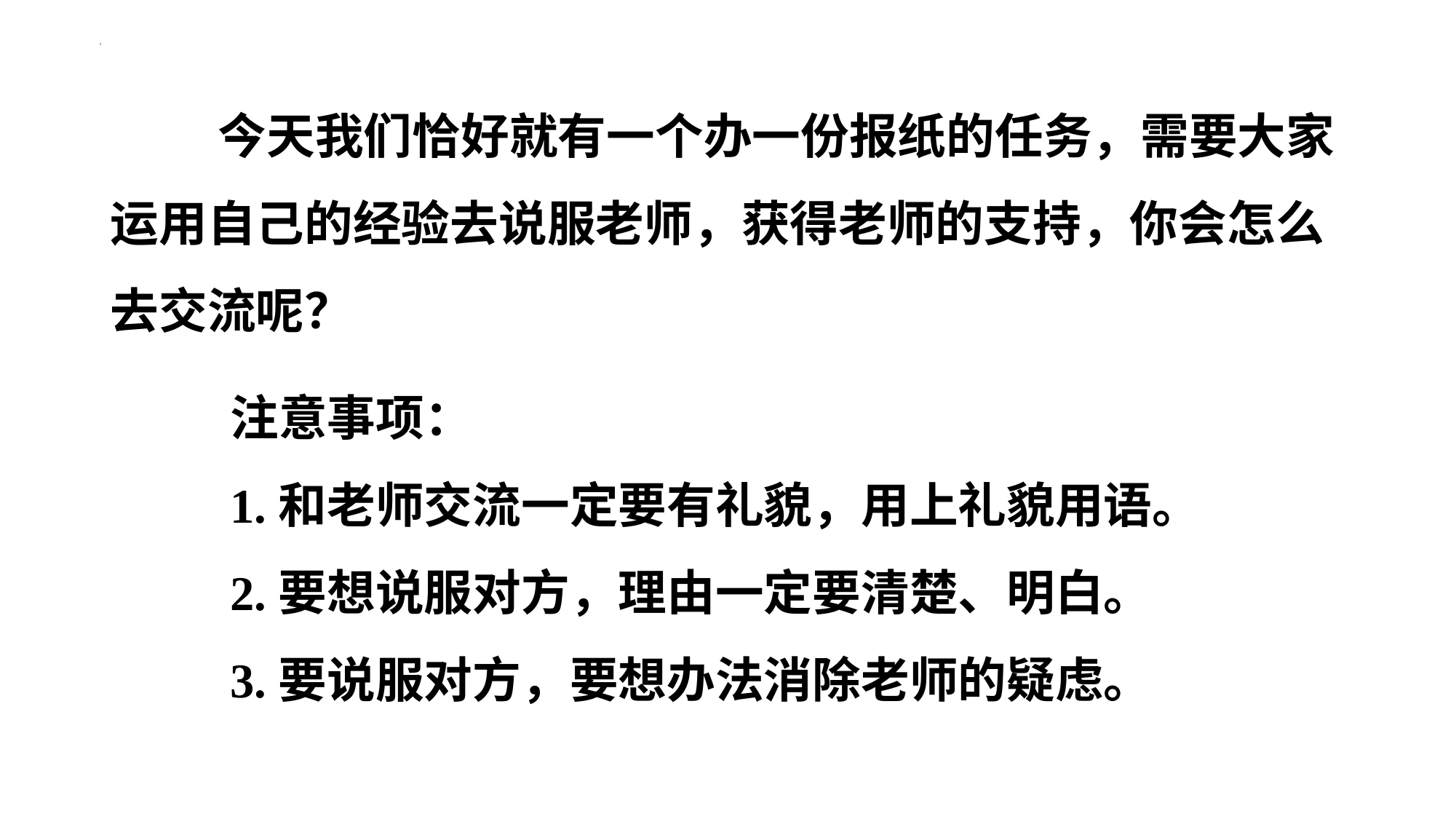

今天我们恰好就有一个办一份报纸的任务，需要大家运用自己的经验去说服老师，获得老师的支持，你会怎么去交流呢？
注意事项：
1.和老师交流一定要有礼貌，用上礼貌用语。
2.要想说服对方，理由一定要清楚、明白。
3.要说服对方，要想办法消除老师的疑虑。